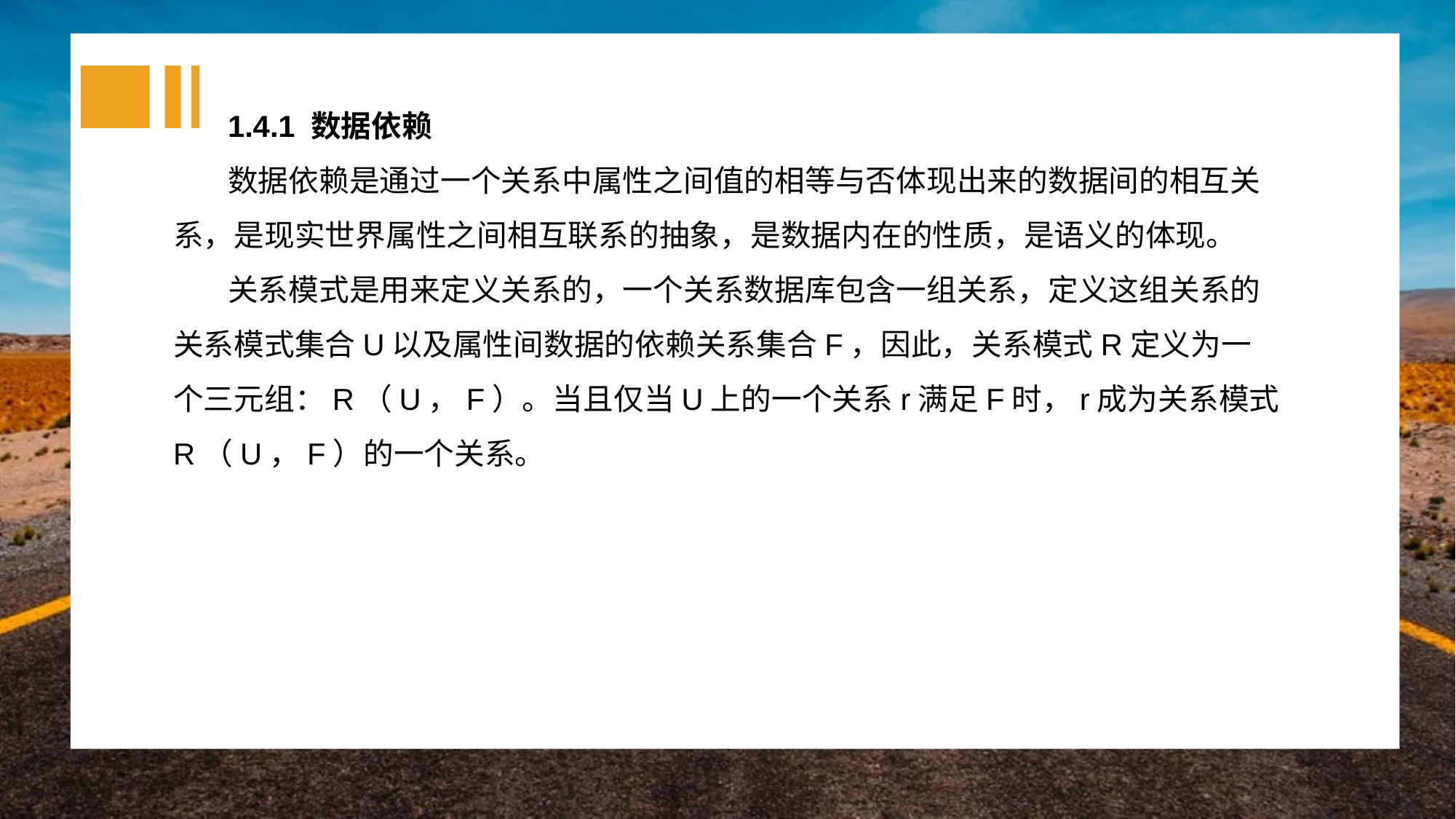

1.4.1 数据依赖
数据依赖是通过一个关系中属性之间值的相等与否体现出来的数据间的相互关系，是现实世界属性之间相互联系的抽象，是数据内在的性质，是语义的体现。
关系模式是用来定义关系的，一个关系数据库包含一组关系，定义这组关系的关系模式集合U以及属性间数据的依赖关系集合F，因此，关系模式R定义为一个三元组：R（U，F）。当且仅当U上的一个关系r满足F时，r成为关系模式R（U，F）的一个关系。